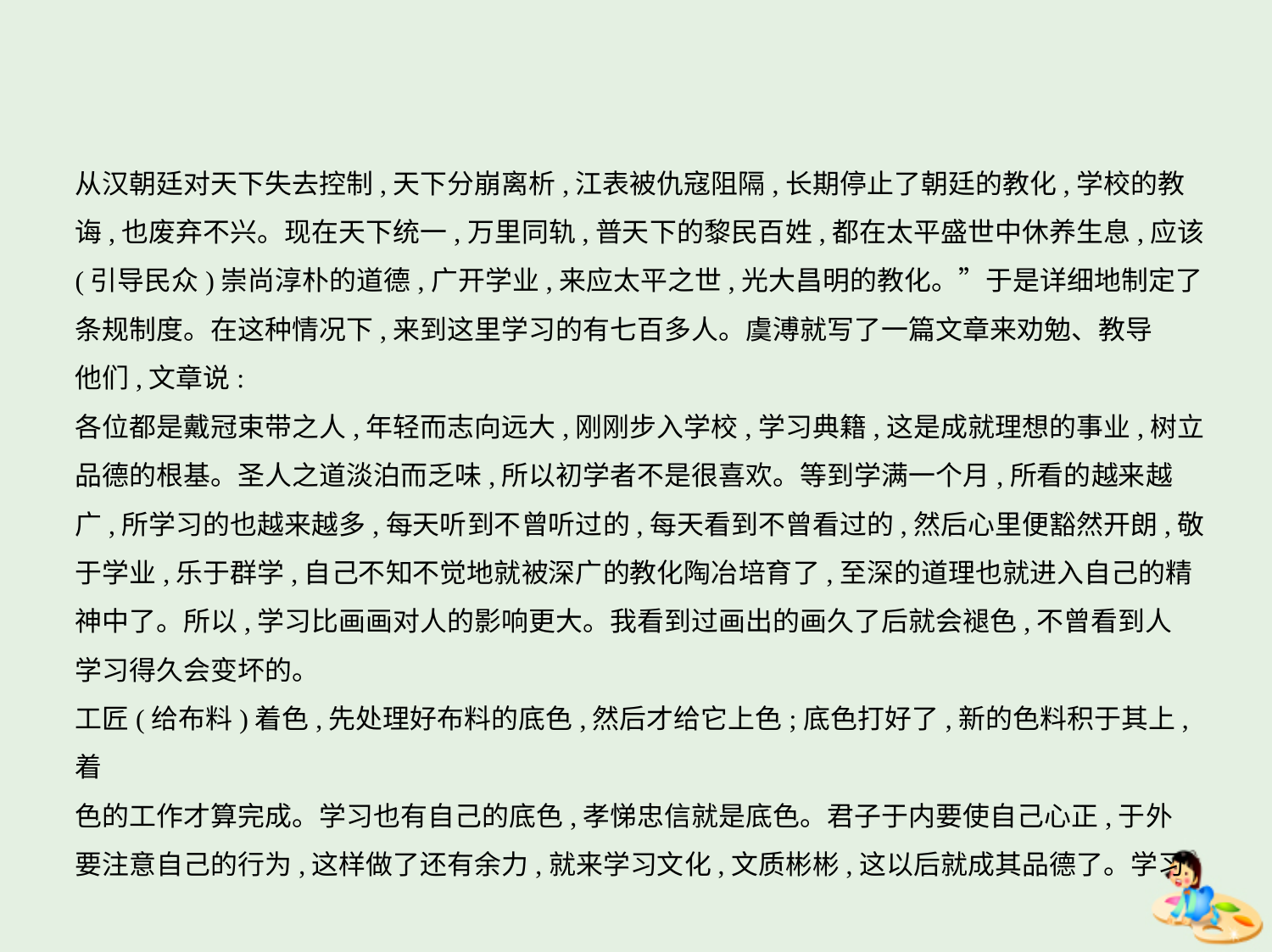

从汉朝廷对天下失去控制,天下分崩离析,江表被仇寇阻隔,长期停止了朝廷的教化,学校的教
诲,也废弃不兴。现在天下统一,万里同轨,普天下的黎民百姓,都在太平盛世中休养生息,应该
(引导民众)崇尚淳朴的道德,广开学业,来应太平之世,光大昌明的教化。”于是详细地制定了
条规制度。在这种情况下,来到这里学习的有七百多人。虞溥就写了一篇文章来劝勉、教导
他们,文章说:
各位都是戴冠束带之人,年轻而志向远大,刚刚步入学校,学习典籍,这是成就理想的事业,树立
品德的根基。圣人之道淡泊而乏味,所以初学者不是很喜欢。等到学满一个月,所看的越来越
广,所学习的也越来越多,每天听到不曾听过的,每天看到不曾看过的,然后心里便豁然开朗,敬
于学业,乐于群学,自己不知不觉地就被深广的教化陶冶培育了,至深的道理也就进入自己的精
神中了。所以,学习比画画对人的影响更大。我看到过画出的画久了后就会褪色,不曾看到人
学习得久会变坏的。
工匠(给布料)着色,先处理好布料的底色,然后才给它上色;底色打好了,新的色料积于其上,着
色的工作才算完成。学习也有自己的底色,孝悌忠信就是底色。君子于内要使自己心正,于外
要注意自己的行为,这样做了还有余力,就来学习文化,文质彬彬,这以后就成其品德了。学习